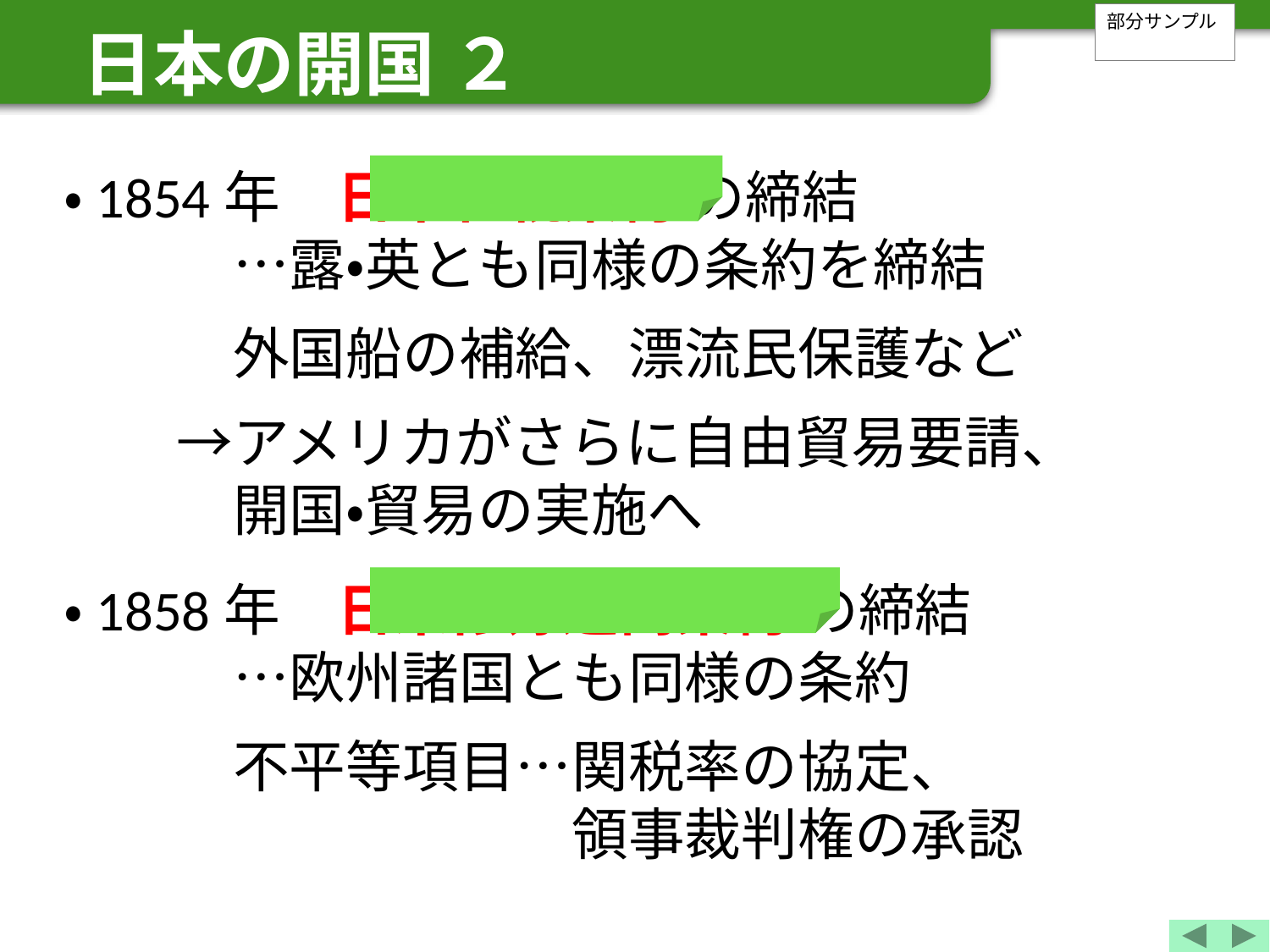

日本の開国 ２
部分サンプル
・1854年　日米和親条約 の締結
　　　…露・英とも同様の条約を締結
　　　外国船の補給、漂流民保護など
　　→アメリカがさらに自由貿易要請、
　　　開国・貿易の実施へ
・1858年　日米修好通商条約 の締結
　　　…欧州諸国とも同様の条約
　　　不平等項目…関税率の協定、
　　　　　　　　　領事裁判権の承認